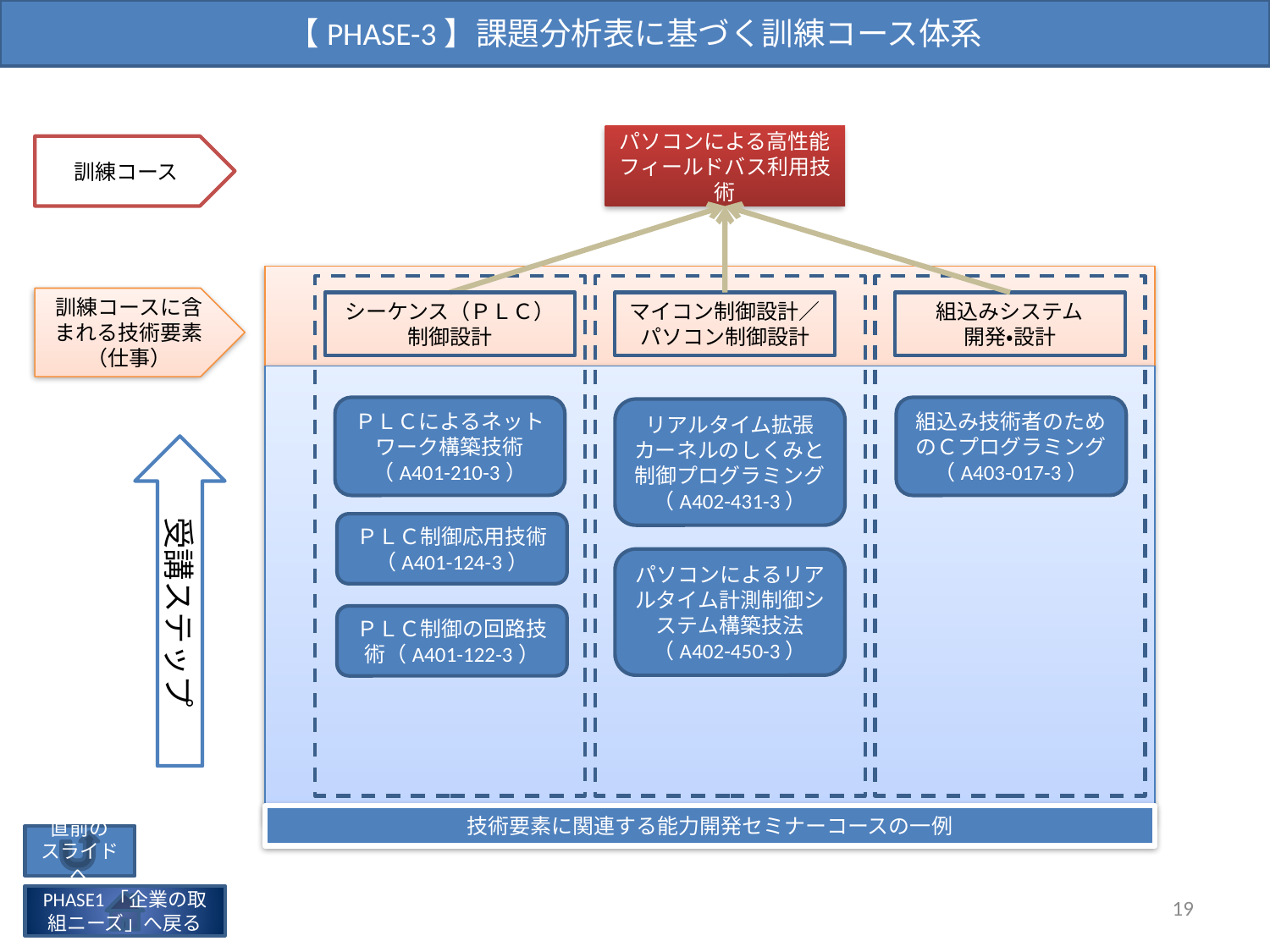

【PHASE-3】課題分析表に基づく訓練コース体系
パソコンによる高性能フィールドバス利用技術
訓練コース

訓練コースに含まれる技術要素
（仕事）
シーケンス（ＰＬＣ）制御設計
マイコン制御設計／パソコン制御設計
組込みシステム
開発・設計

ＰＬＣによるネットワーク構築技術（A401-210-3）
組込み技術者のためのＣプログラミング（A403-017-3）
リアルタイム拡張カーネルのしくみと制御プログラミング（A402-431-3）
受講ステップ
ＰＬＣ制御応用技術（A401-124-3）
パソコンによるリアルタイム計測制御システム構築技法（A402-450-3）
ＰＬＣ制御の回路技術（A401-122-3）
技術要素に関連する能力開発セミナーコースの一例
直前の
スライドへ
19
PHASE1「企業の取組ニーズ」へ戻る